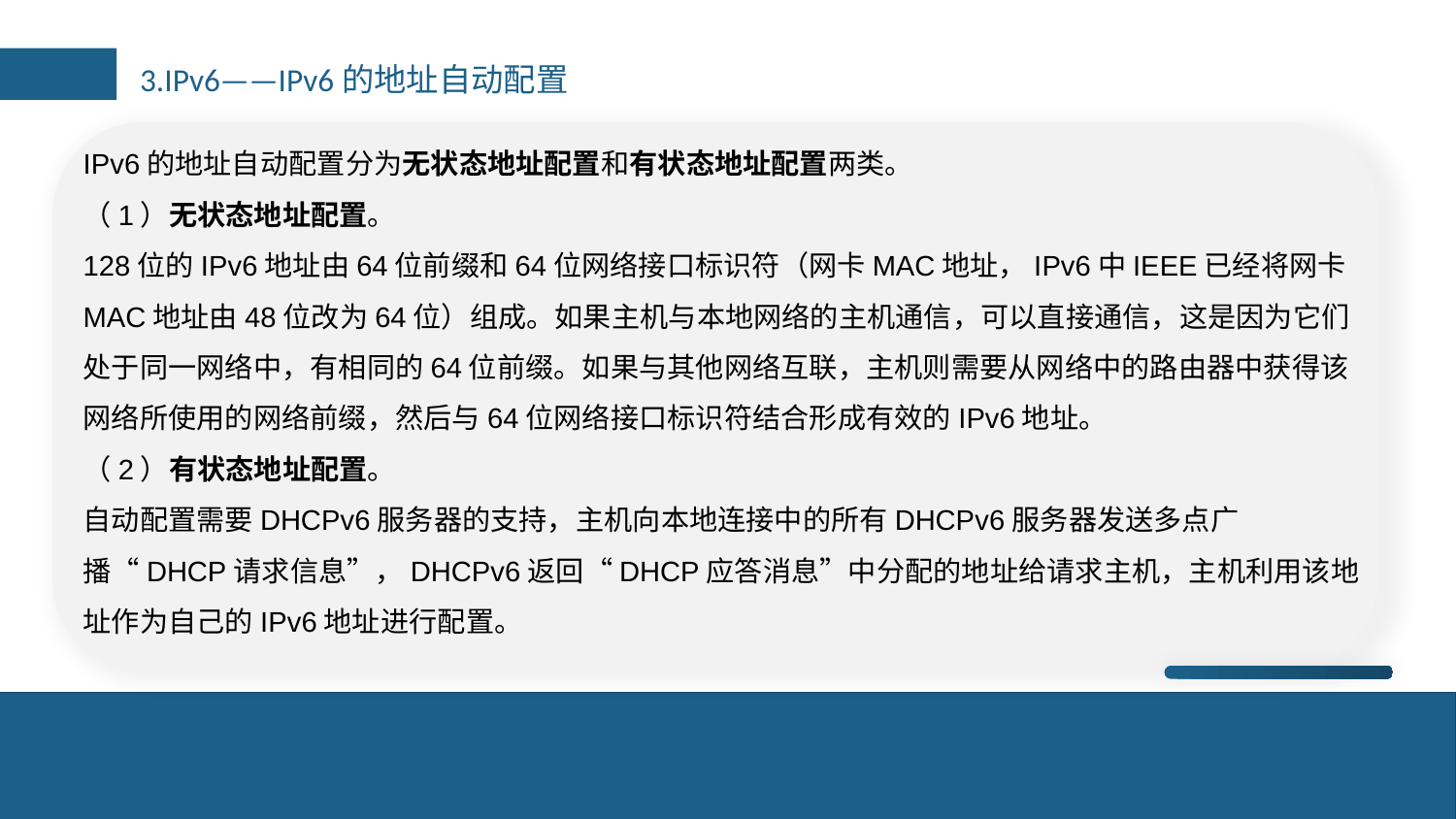

3.IPv6——IPv6的地址自动配置

IPv6的地址自动配置分为无状态地址配置和有状态地址配置两类。
（1）无状态地址配置。
128位的IPv6地址由64位前缀和64位网络接口标识符（网卡MAC地址，IPv6中IEEE已经将网卡MAC地址由48位改为64位）组成。如果主机与本地网络的主机通信，可以直接通信，这是因为它们处于同一网络中，有相同的64位前缀。如果与其他网络互联，主机则需要从网络中的路由器中获得该网络所使用的网络前缀，然后与64位网络接口标识符结合形成有效的IPv6地址。
（2）有状态地址配置。
自动配置需要DHCPv6服务器的支持，主机向本地连接中的所有DHCPv6服务器发送多点广播“DHCP请求信息”，DHCPv6返回“DHCP应答消息”中分配的地址给请求主机，主机利用该地址作为自己的IPv6地址进行配置。